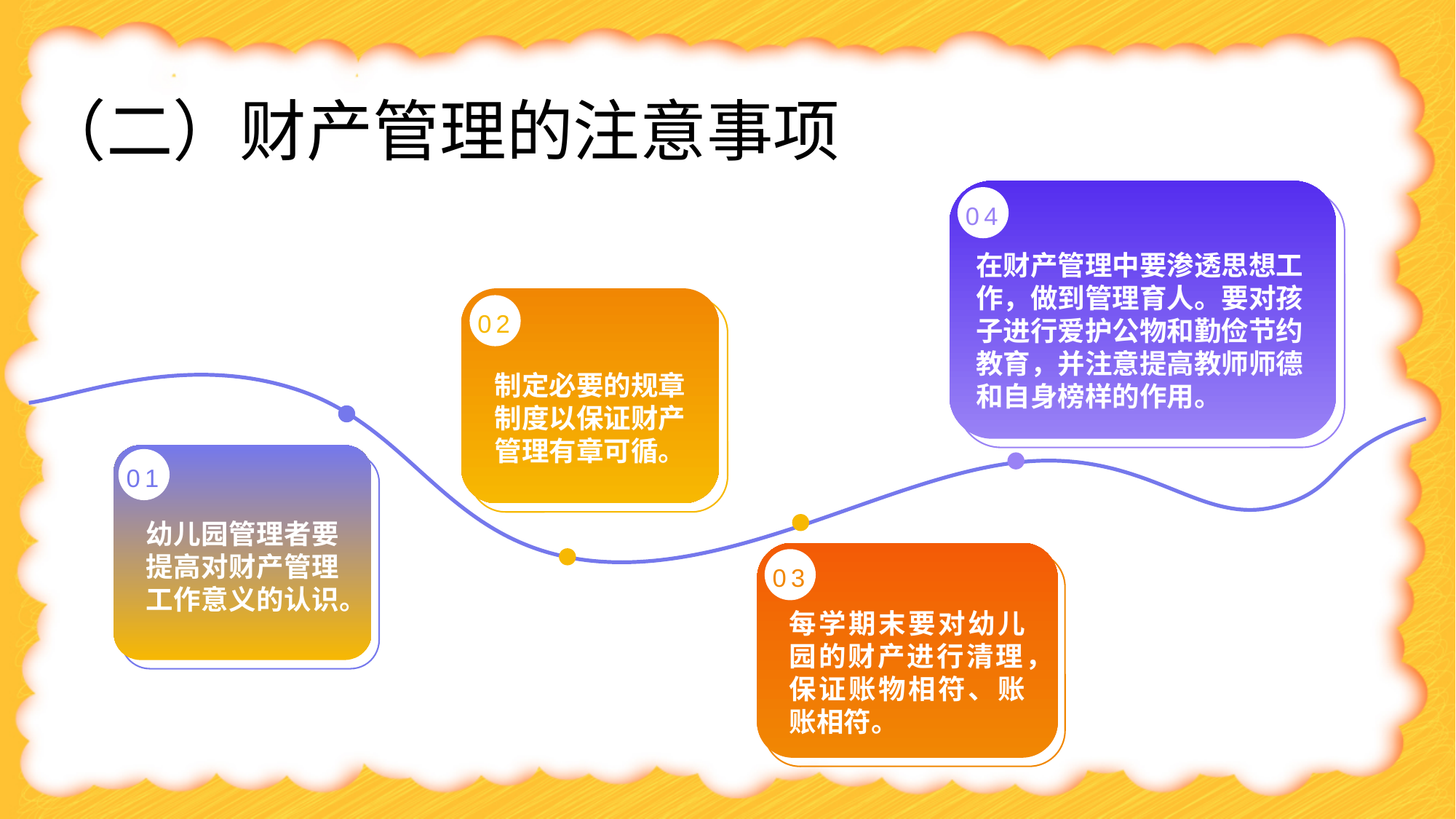

# （二）财产管理的注意事项

04

在财产管理中要渗透思想工作，做到管理育人。要对孩子进行爱护公物和勤俭节约教育，并注意提高教师师德和自身榜样的作用。

02

制定必要的规章制度以保证财产管理有章可循。

01

幼儿园管理者要提高对财产管理工作意义的认识。

03

每学期末要对幼儿园的财产进行清理，保证账物相符、账账相符。